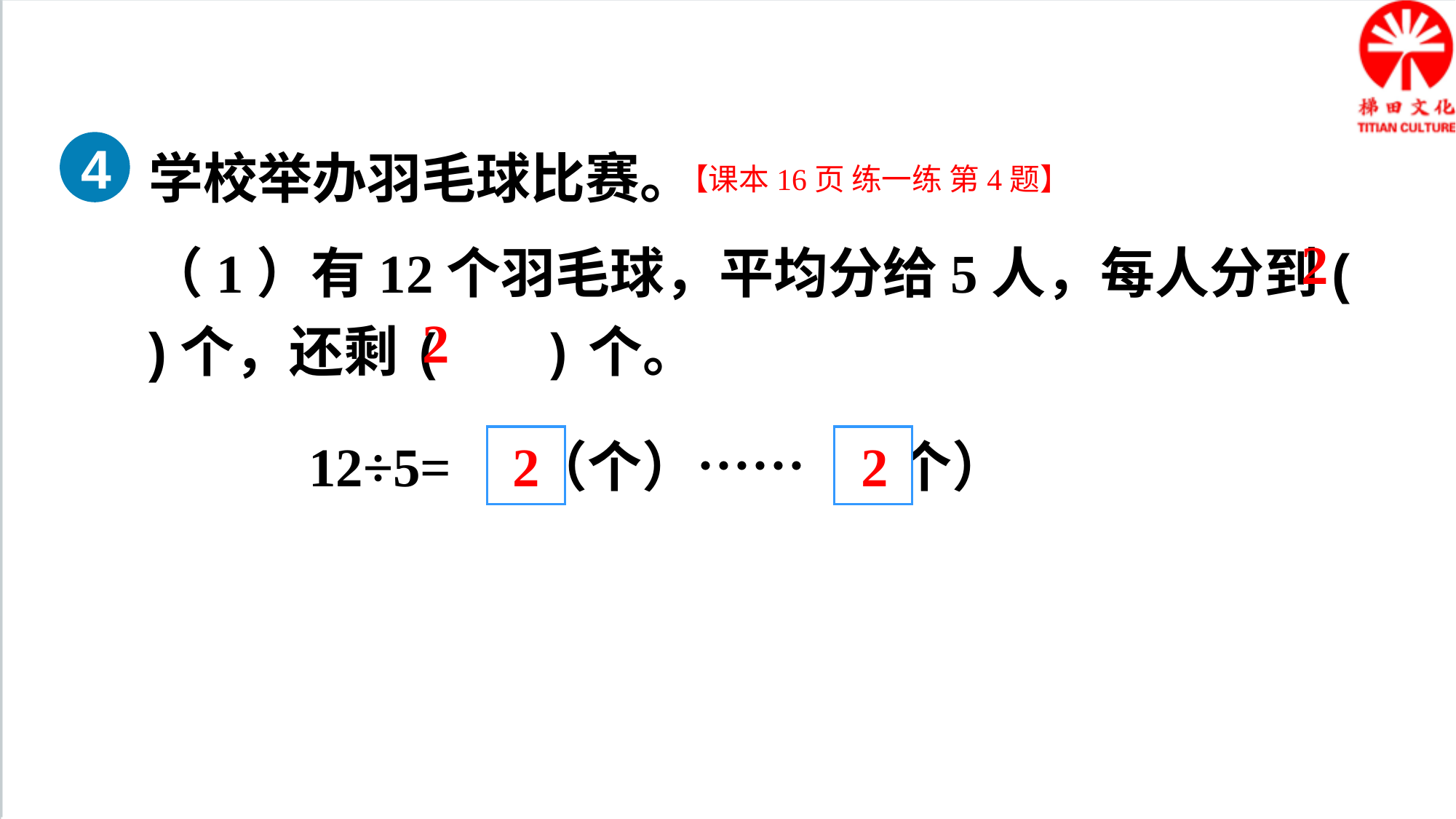

学校举办羽毛球比赛。
4
【课本16页 练一练 第4题】
（1）有12个羽毛球，平均分给5人，每人分到(   )个，还剩(   )个。
2
2

12÷5=     （个）……   （个）
2
2